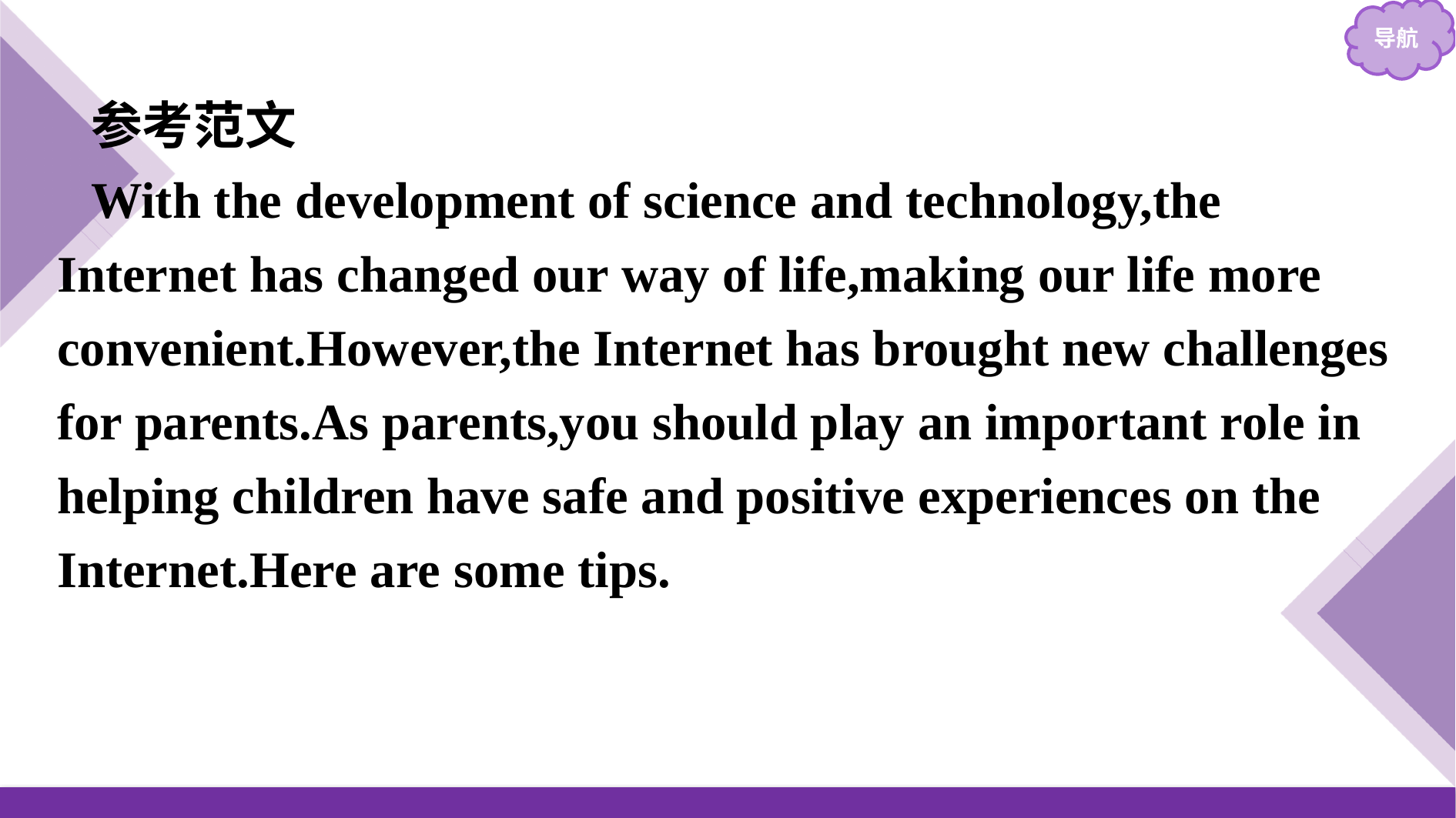

参考范文
With the development of science and technology,the Internet has changed our way of life,making our life more convenient.However,the Internet has brought new challenges for parents.As parents,you should play an important role in helping children have safe and positive experiences on the Internet.Here are some tips.